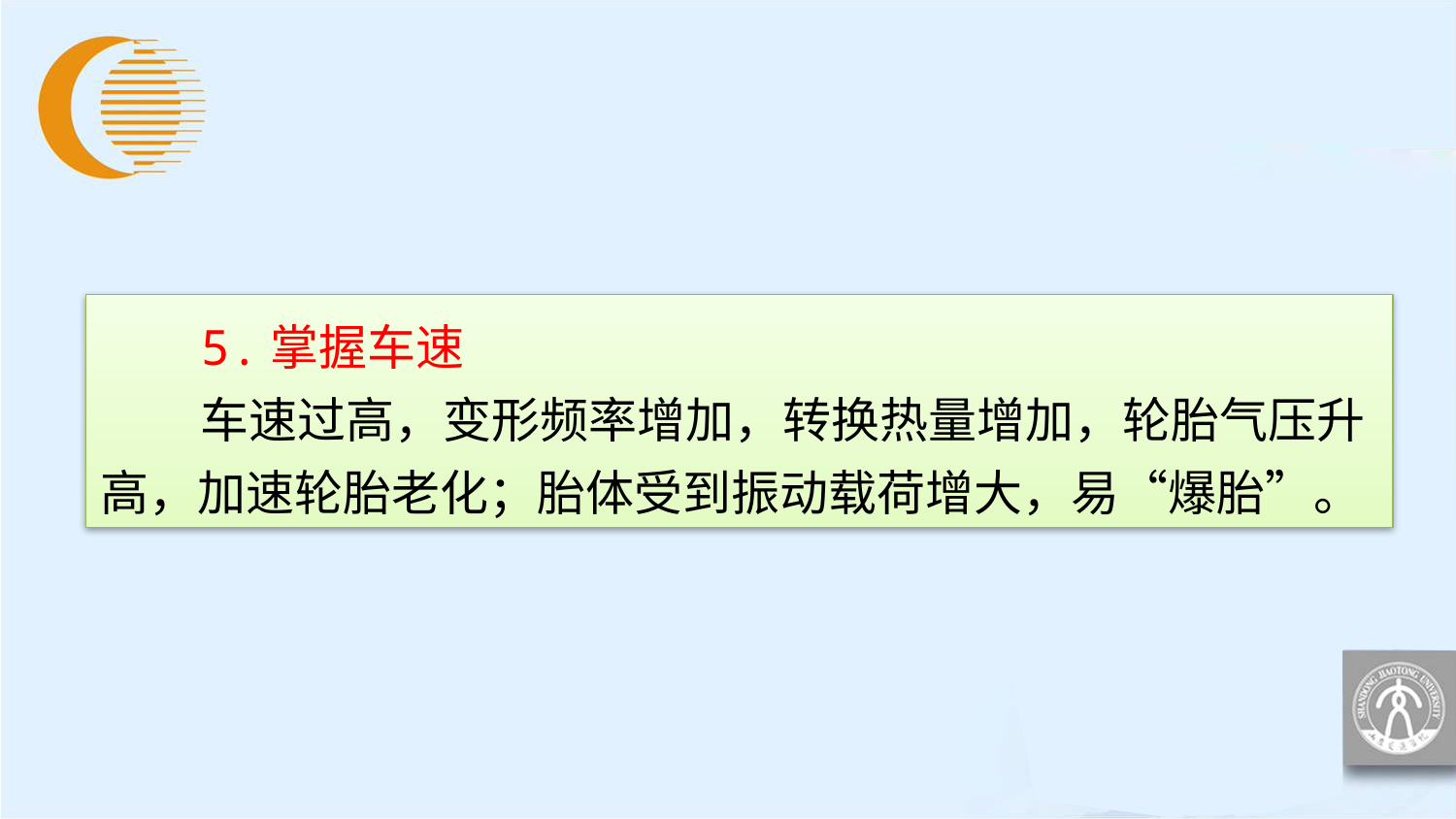

5.掌握车速
车速过高，变形频率增加，转换热量增加，轮胎气压升高，加速轮胎老化；胎体受到振动载荷增大，易“爆胎”。